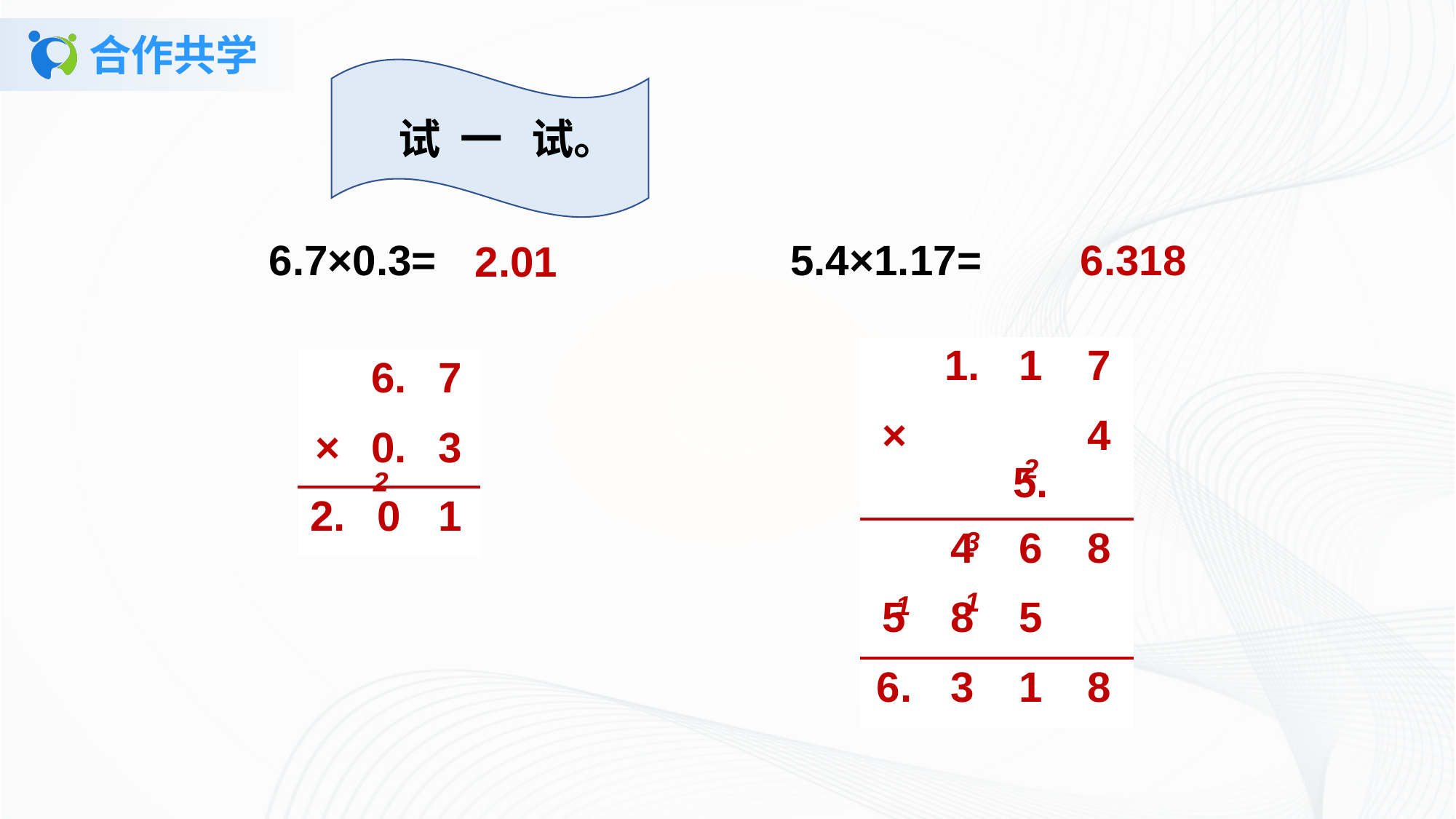

# 合作共学

试  一   试。
6.7×0.3=                              5.4×1.17=
6.318
2.01
|  | 1. | 1 | 7 |
| --- | --- | --- | --- |
| × |  | 5. | 4 |
|  | 4 | 6 | 8 |
| 5 | 8 | 5 |  |
| 6. | 3 | 1 | 8 |
|  | 6. | 7 |
| --- | --- | --- |
| × | 0. | 3 |
| 2. | 0 | 1 |
2
2
3
1
1